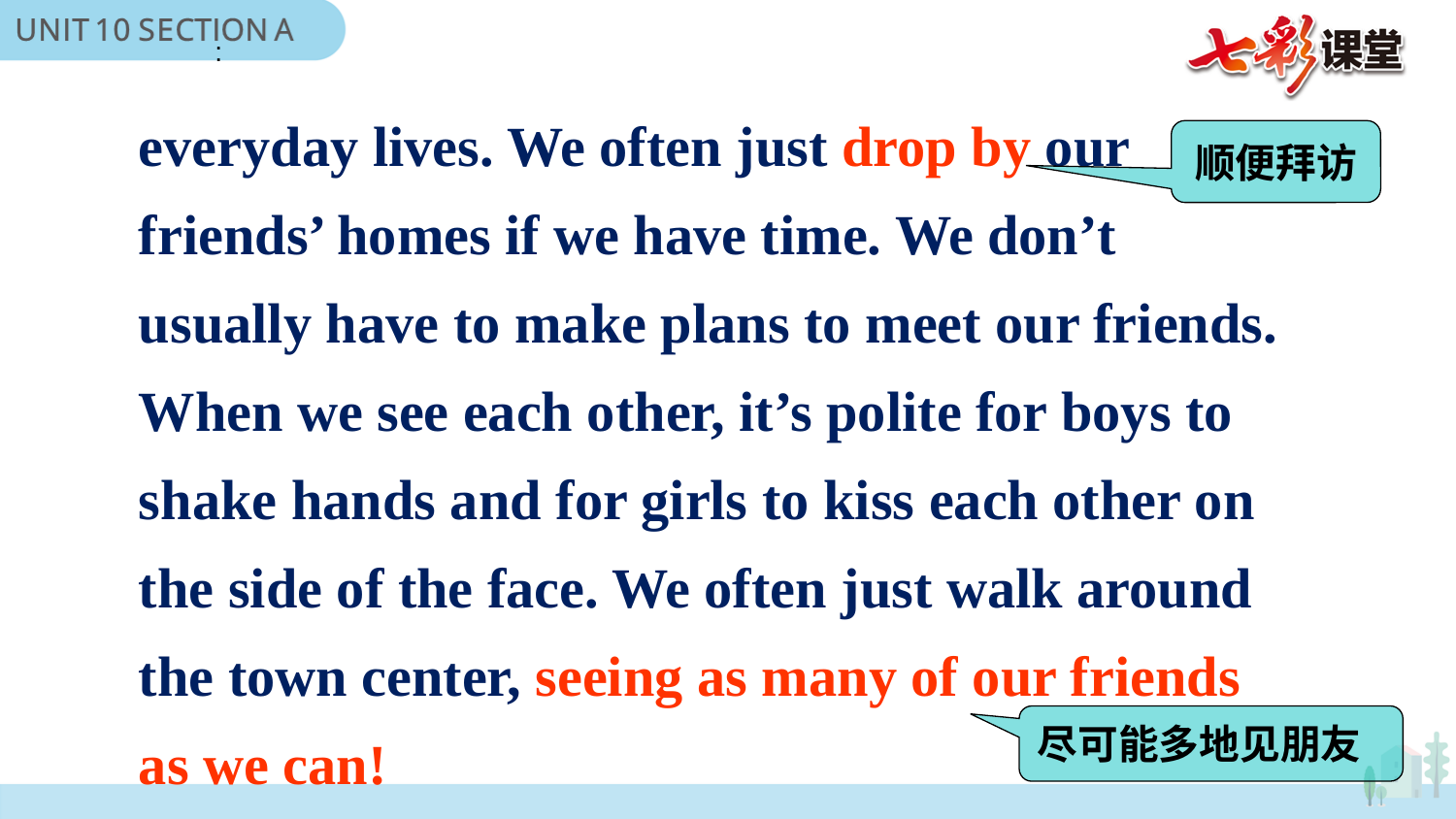

:
everyday lives. We often just drop by our friends’ homes if we have time. We don’t usually have to make plans to meet our friends. When we see each other, it’s polite for boys to shake hands and for girls to kiss each other on the side of the face. We often just walk around the town center, seeing as many of our friends as we can!
顺便拜访
尽可能多地见朋友